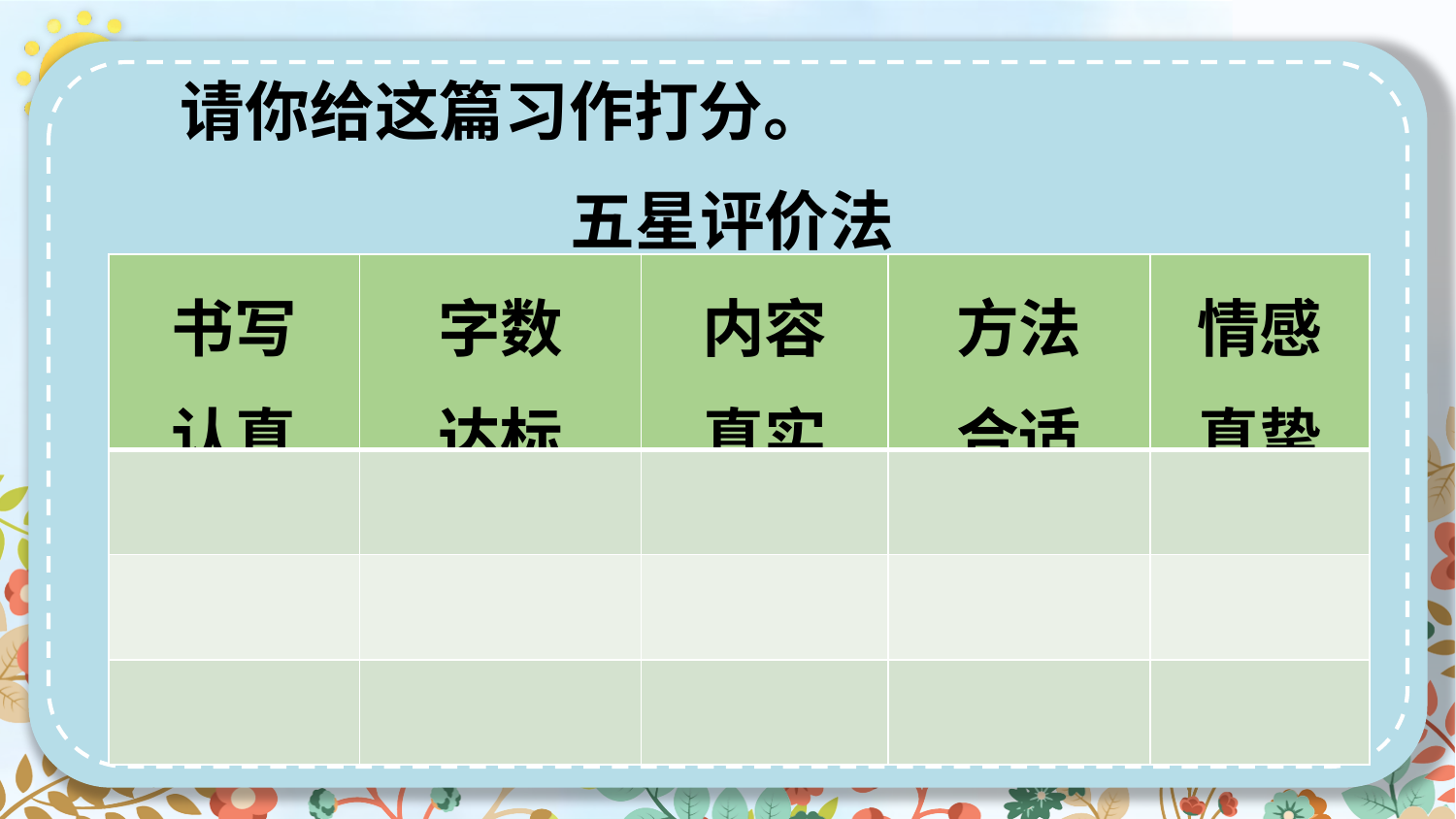

请你给这篇习作打分。
五星评价法
| 书写 认真 | 字数 达标 | 内容 真实 | 方法 合适 | 情感 真挚 |
| --- | --- | --- | --- | --- |
|  |  |  |  |  |
|  |  |  |  |  |
|  |  |  |  |  |